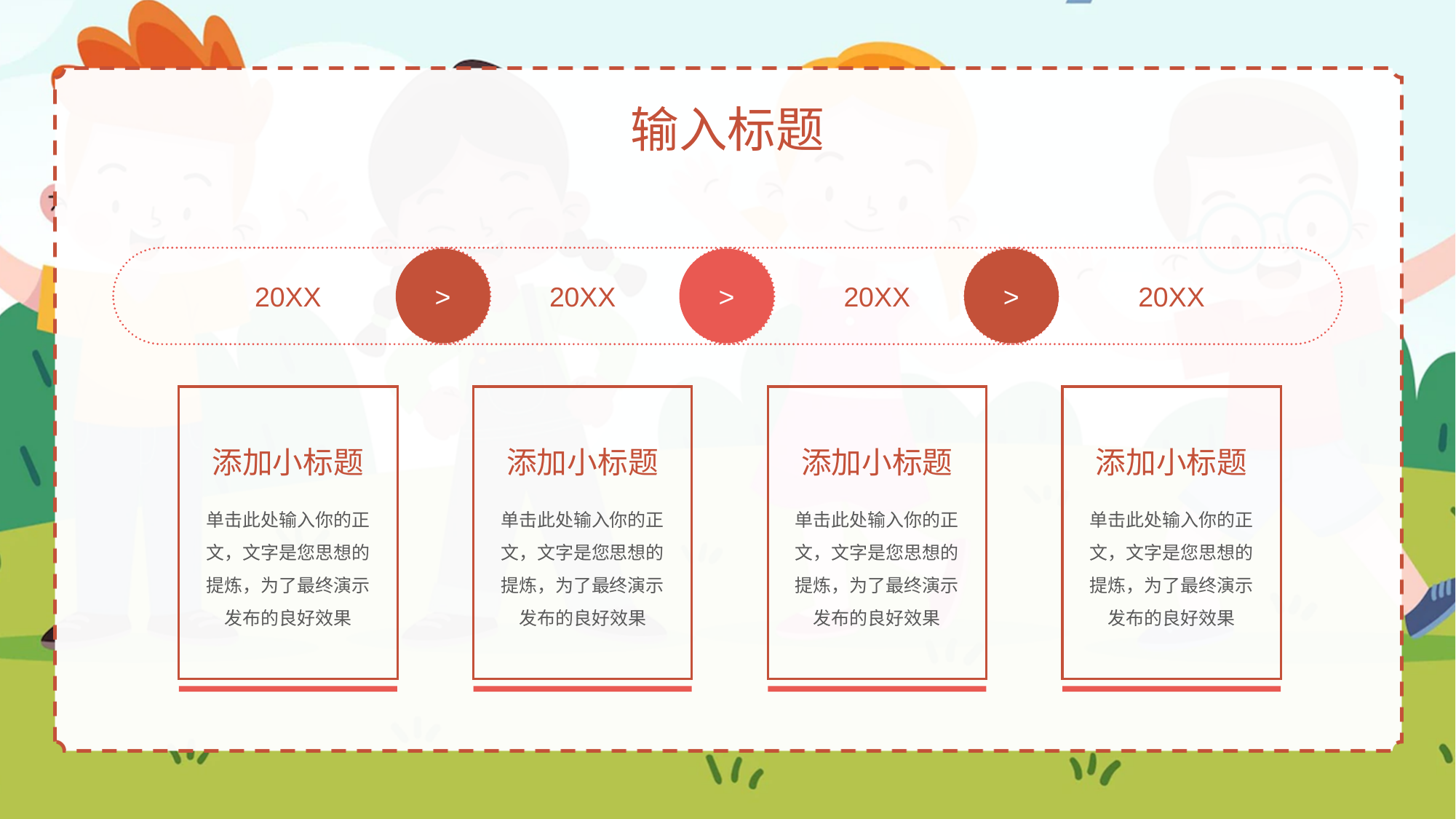

输入标题

>
>
>
20XX
20XX
20XX
20XX

添加小标题
添加小标题
添加小标题
添加小标题
单击此处输入你的正文，文字是您思想的提炼，为了最终演示发布的良好效果
单击此处输入你的正文，文字是您思想的提炼，为了最终演示发布的良好效果
单击此处输入你的正文，文字是您思想的提炼，为了最终演示发布的良好效果
单击此处输入你的正文，文字是您思想的提炼，为了最终演示发布的良好效果